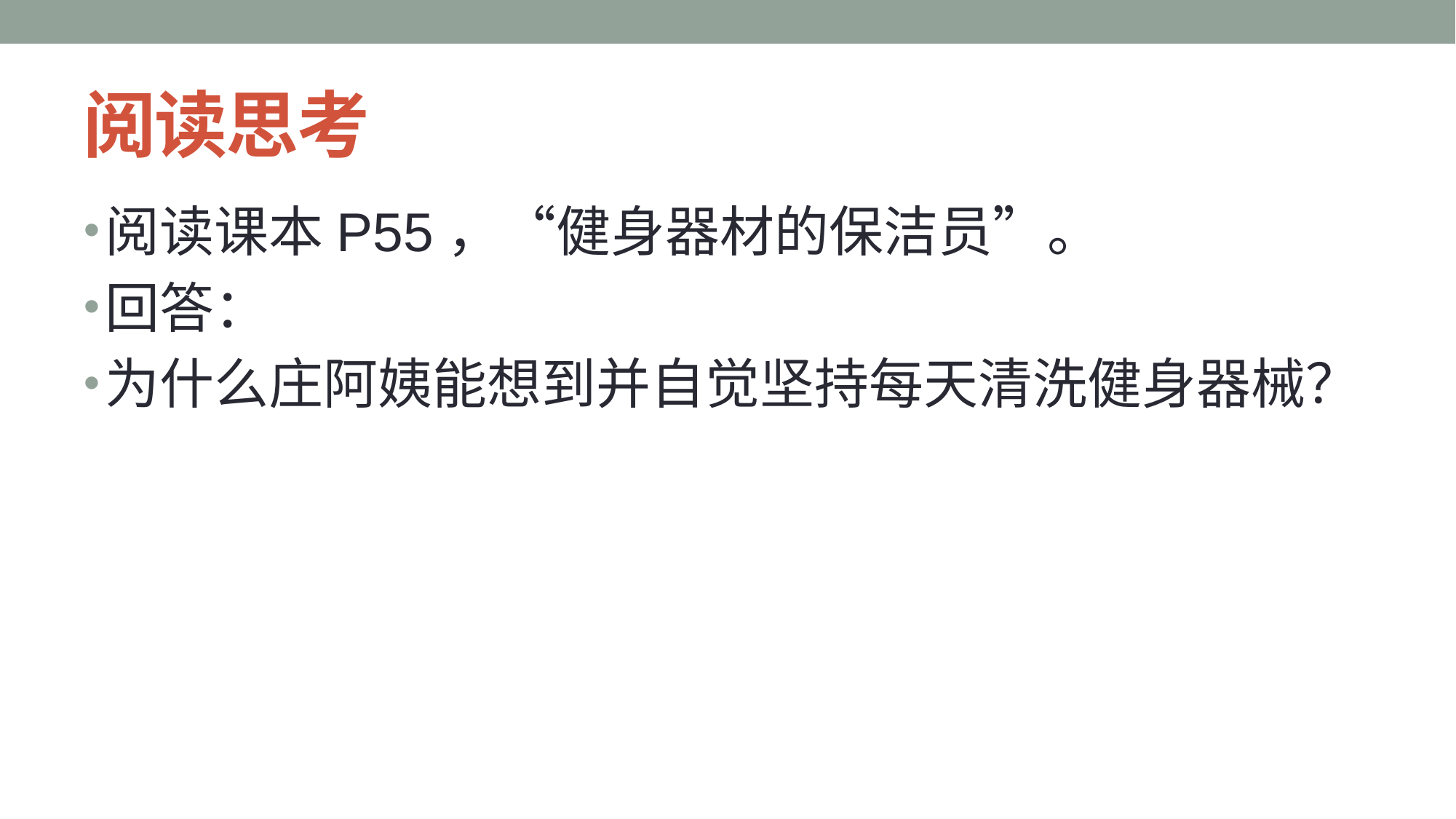

# 阅读思考
阅读课本P55，“健身器材的保洁员”。
回答：
为什么庄阿姨能想到并自觉坚持每天清洗健身器械？